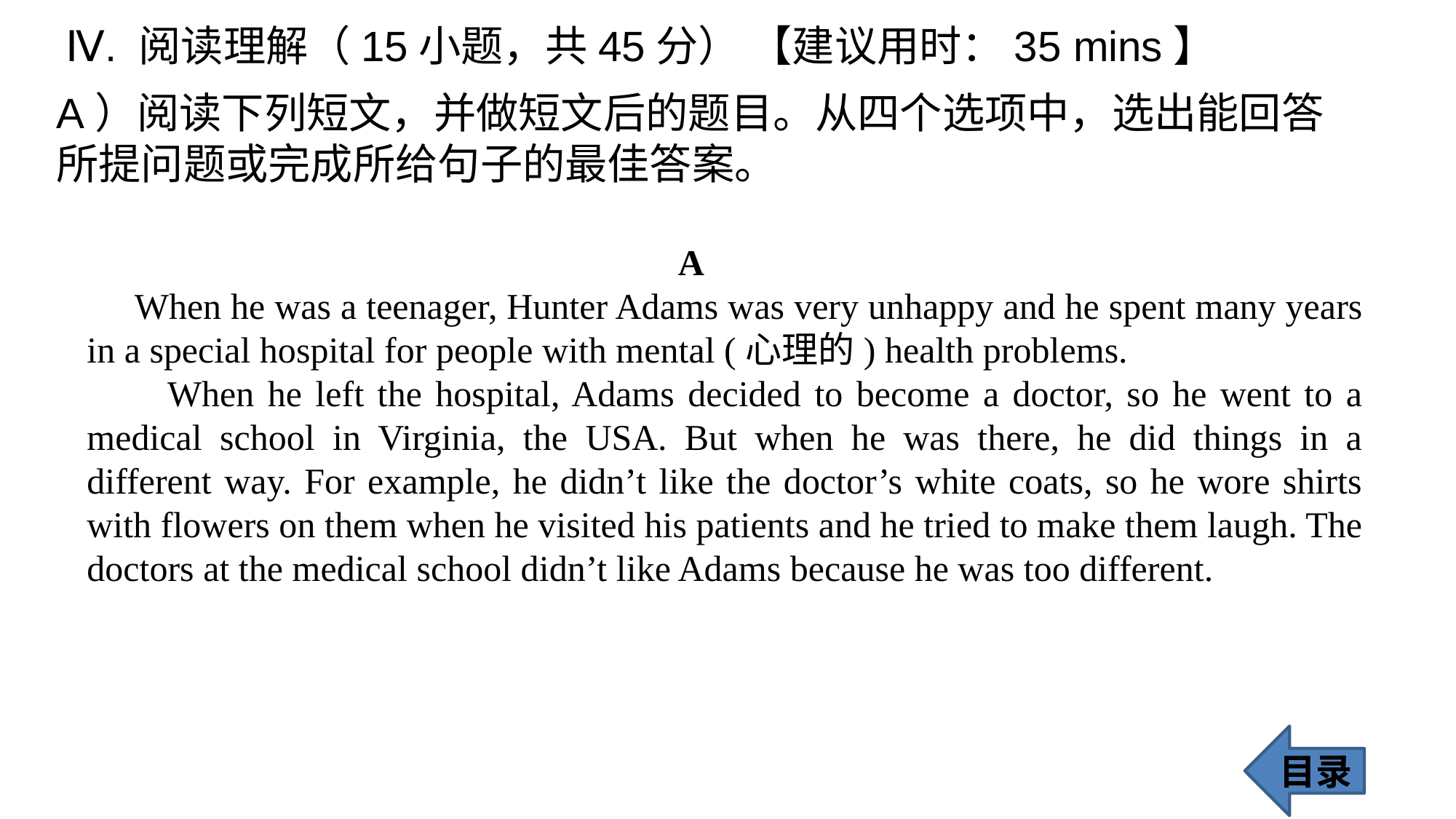

Ⅳ. 阅读理解（15小题，共45分） 【建议用时：35 mins】
A）阅读下列短文，并做短文后的题目。从四个选项中，选出能回答所提问题或完成所给句子的最佳答案。
                                                                 A
     When he was a teenager, Hunter Adams was very unhappy and he spent many years in a special hospital for people with mental (心理的) health problems.
      When he left the hospital, Adams decided to become a doctor, so he went to a medical school in Virginia, the USA. But when he was there, he did things in a different way. For example, he didn’t like the doctor’s white coats, so he wore shirts with flowers on them when he visited his patients and he tried to make them laugh. The doctors at the medical school didn’t like Adams because he was too different.
目录
30